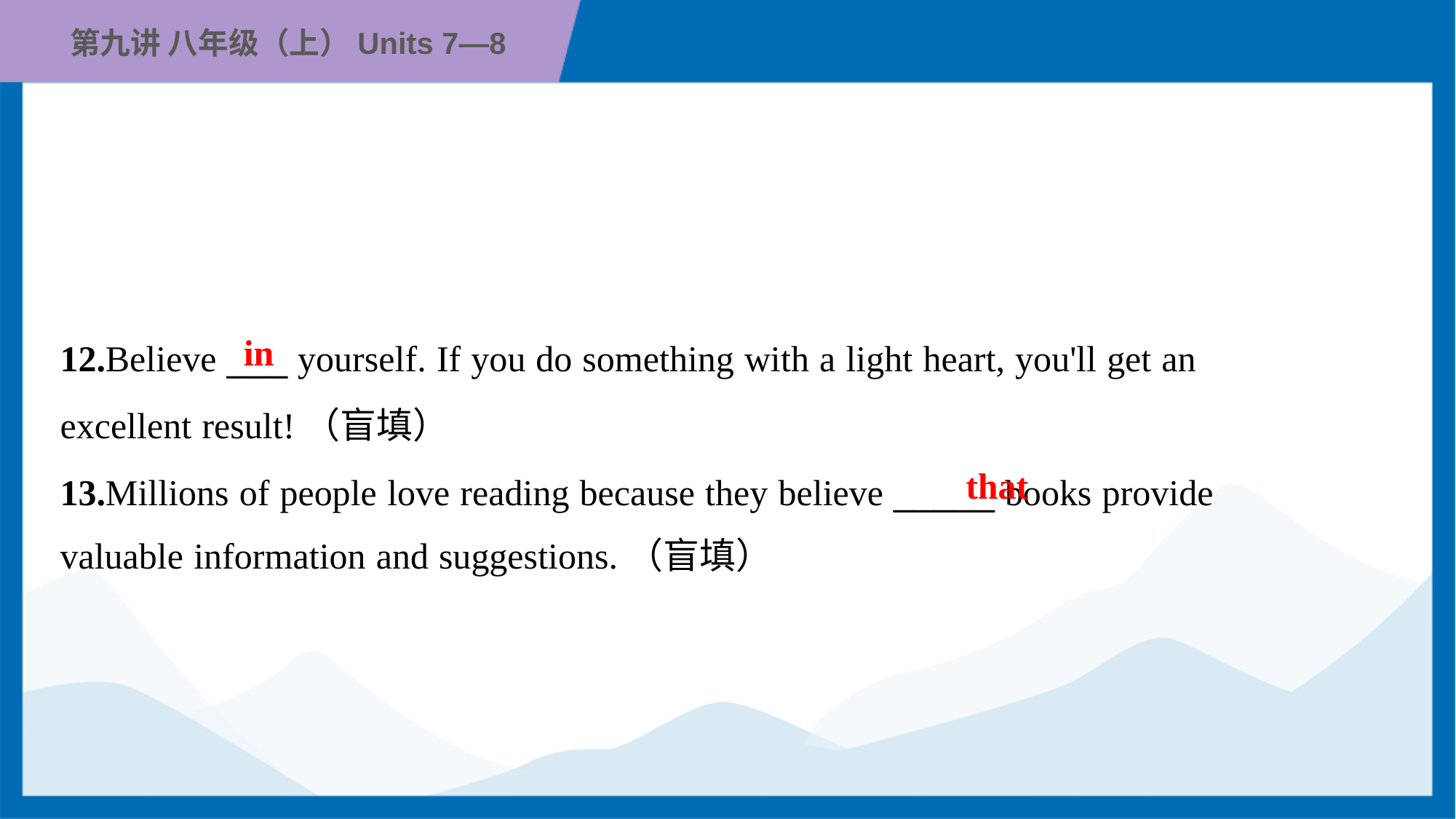

in
12.Believe ___ yourself. If you do something with a light heart, you'll get an
excellent result!（盲填）
13.Millions of people love reading because they believe _____ books provide
valuable information and suggestions.（盲填）
that